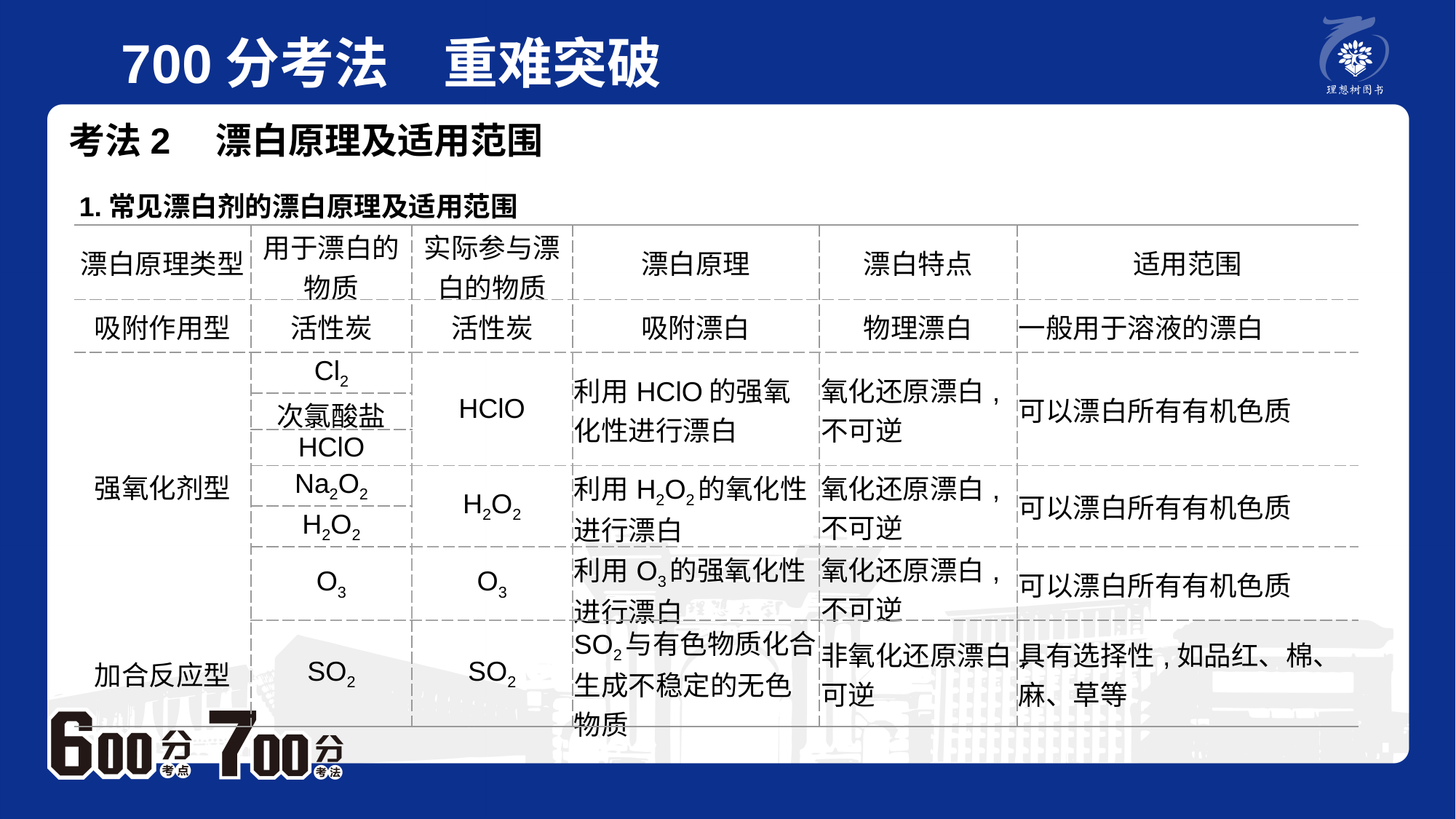

700分考法　重难突破
考法2　漂白原理及适用范围
1.常见漂白剂的漂白原理及适用范围
| 漂白原理类型 | 用于漂白的物质 | 实际参与漂白的物质 | 漂白原理 | 漂白特点 | 适用范围 |
| --- | --- | --- | --- | --- | --- |
| 吸附作用型 | 活性炭 | 活性炭 | 吸附漂白 | 物理漂白 | 一般用于溶液的漂白 |
| 强氧化剂型 | Cl2 | HClO | 利用HClO的强氧化性进行漂白 | 氧化还原漂白,不可逆 | 可以漂白所有有机色质 |
|  | 次氯酸盐 |  |  |  |  |
|  | HClO |  |  |  |  |
|  | Na2O2 | H2O2 | 利用H2O2的氧化性进行漂白 | 氧化还原漂白,不可逆 | 可以漂白所有有机色质 |
|  | H2O2 |  |  |  |  |
|  | O3 | O3 | 利用O3的强氧化性进行漂白 | 氧化还原漂白,不可逆 | 可以漂白所有有机色质 |
| 加合反应型 | SO2 | SO2 | SO2与有色物质化合生成不稳定的无色物质 | 非氧化还原漂白,可逆 | 具有选择性,如品红、棉、麻、草等 |